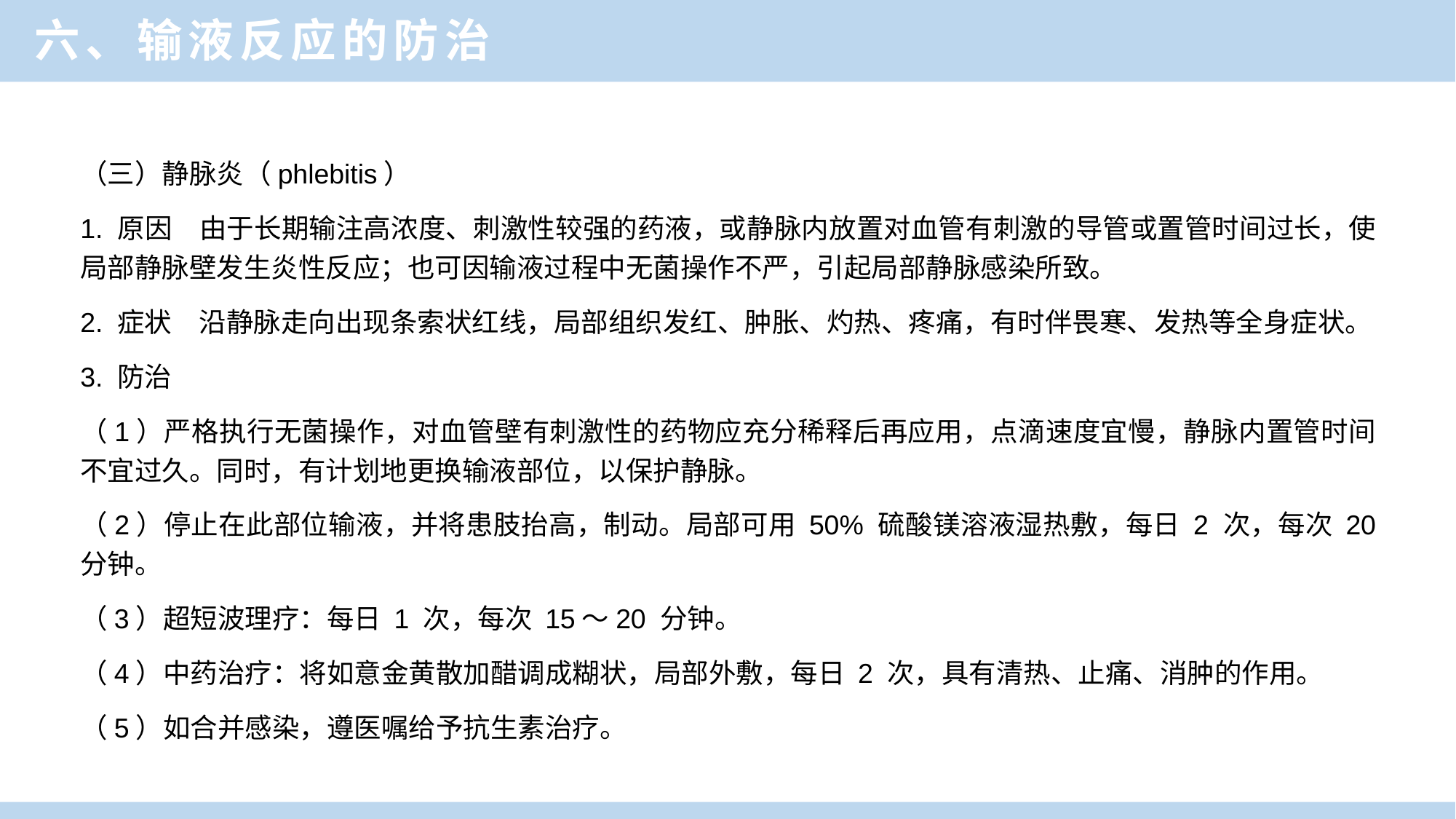

六、输液反应的防治
（三）静脉炎（phlebitis）
1. 原因　由于长期输注高浓度、刺激性较强的药液，或静脉内放置对血管有刺激的导管或置管时间过长，使局部静脉壁发生炎性反应；也可因输液过程中无菌操作不严，引起局部静脉感染所致。
2. 症状　沿静脉走向出现条索状红线，局部组织发红、肿胀、灼热、疼痛，有时伴畏寒、发热等全身症状。
3. 防治
（1）严格执行无菌操作，对血管壁有刺激性的药物应充分稀释后再应用，点滴速度宜慢，静脉内置管时间不宜过久。同时，有计划地更换输液部位，以保护静脉。
（2）停止在此部位输液，并将患肢抬高，制动。局部可用 50% 硫酸镁溶液湿热敷，每日 2 次，每次 20 分钟。
（3）超短波理疗：每日 1 次，每次 15～20 分钟。
（4）中药治疗：将如意金黄散加醋调成糊状，局部外敷，每日 2 次，具有清热、止痛、消肿的作用。
（5）如合并感染，遵医嘱给予抗生素治疗。